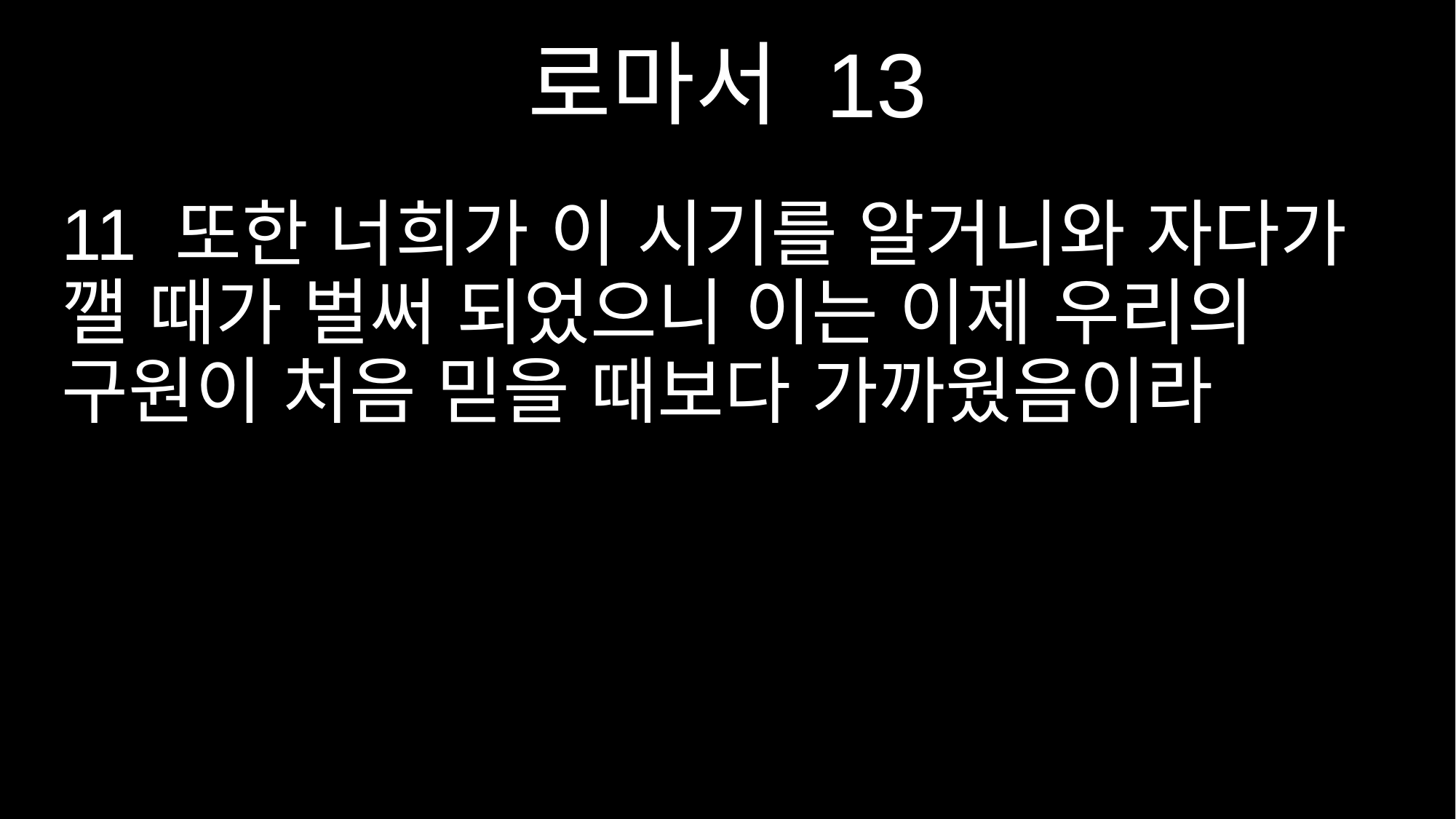

로마서 13
11 또한 너희가 이 시기를 알거니와 자다가 깰 때가 벌써 되었으니 이는 이제 우리의 구원이 처음 믿을 때보다 가까웠음이라